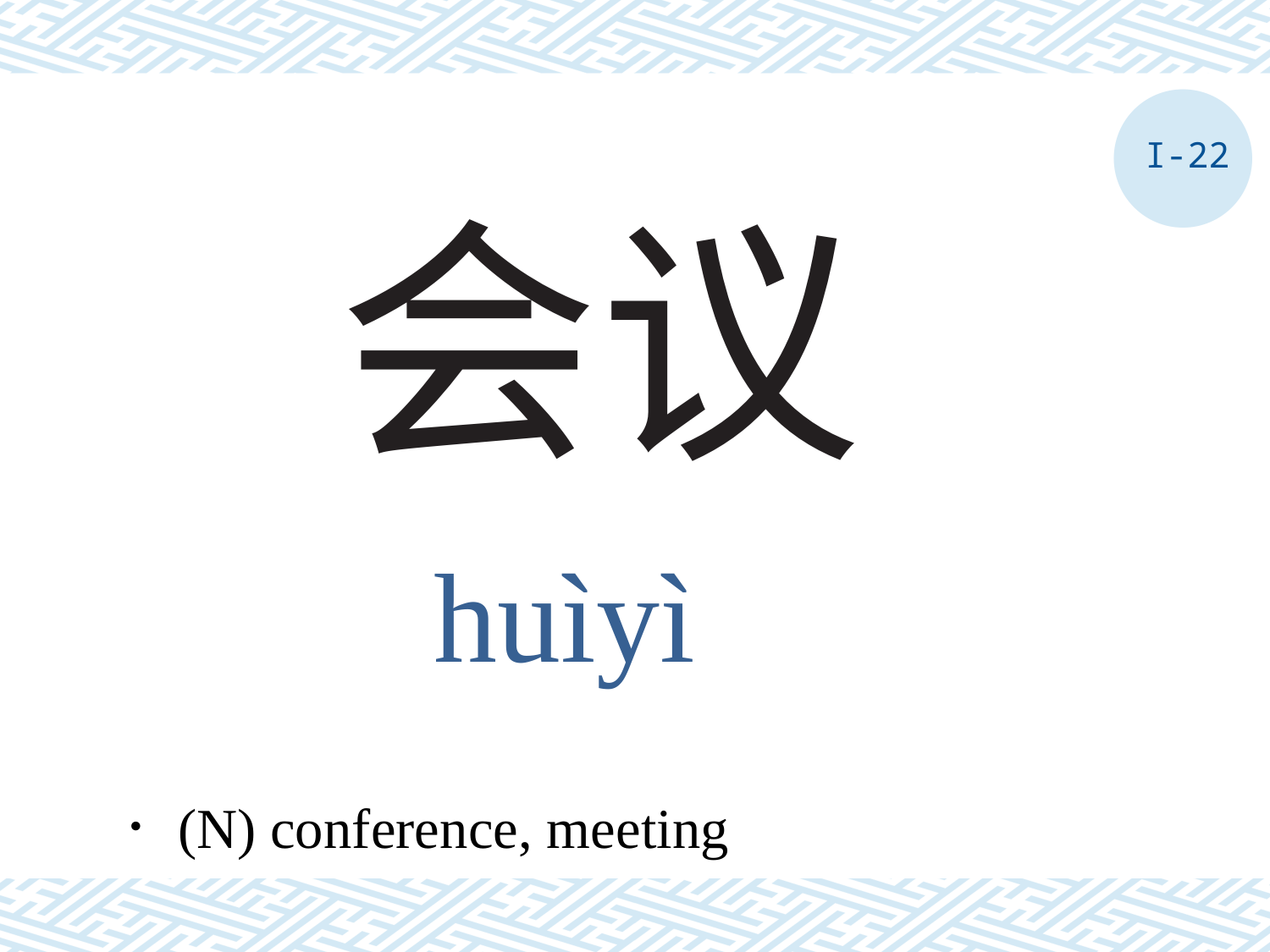

I-22

# 会议
huìyì
．(N) conference, meeting